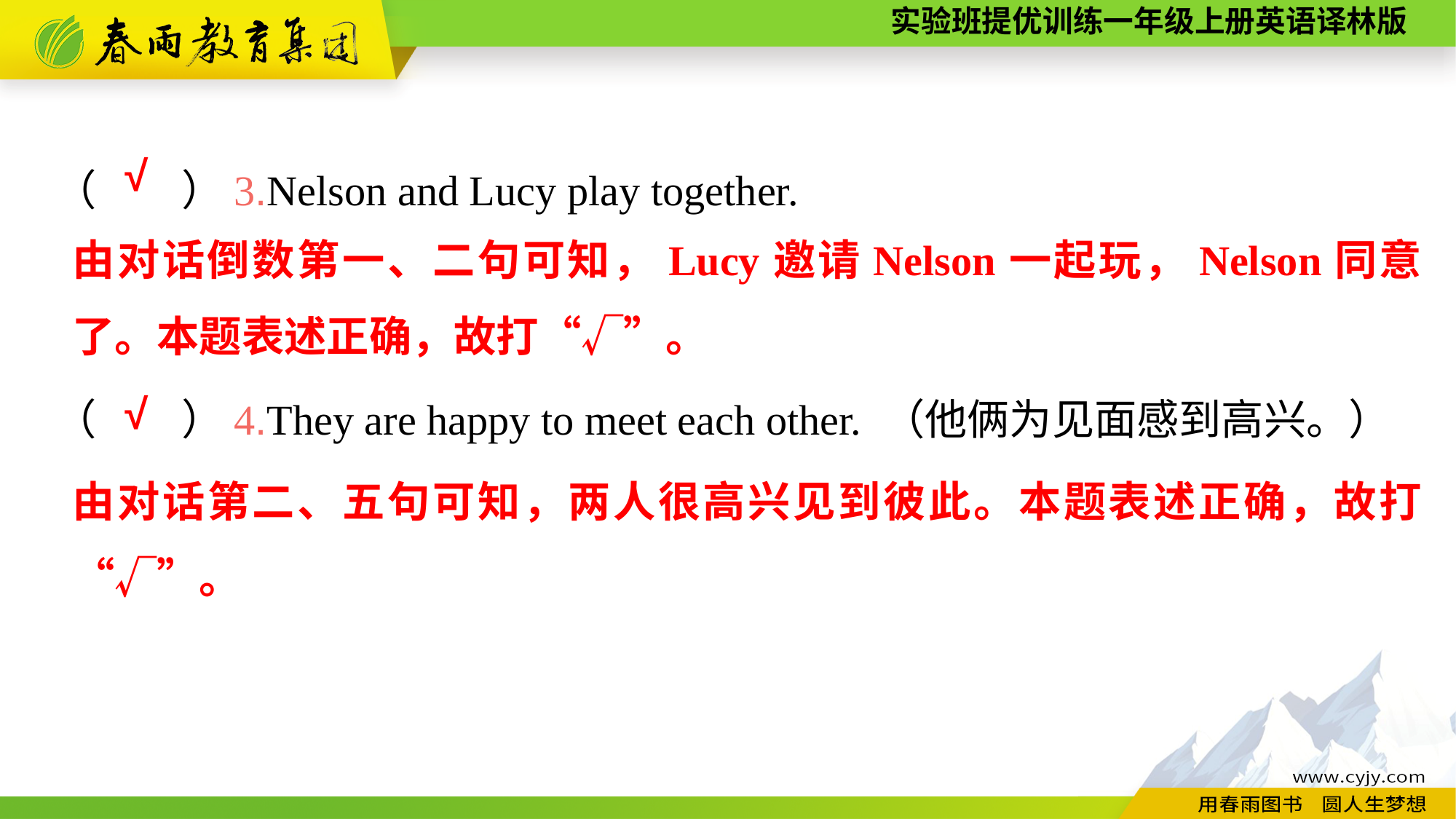

（　　）3.Nelson and Lucy play together.

（　　）4.They are happy to meet each other. （他俩为见面感到高兴。）
√
由对话倒数第一、二句可知，Lucy邀请Nelson一起玩，Nelson同意了。本题表述正确，故打“√”。
√
由对话第二、五句可知，两人很高兴见到彼此。本题表述正确，故打“√”。